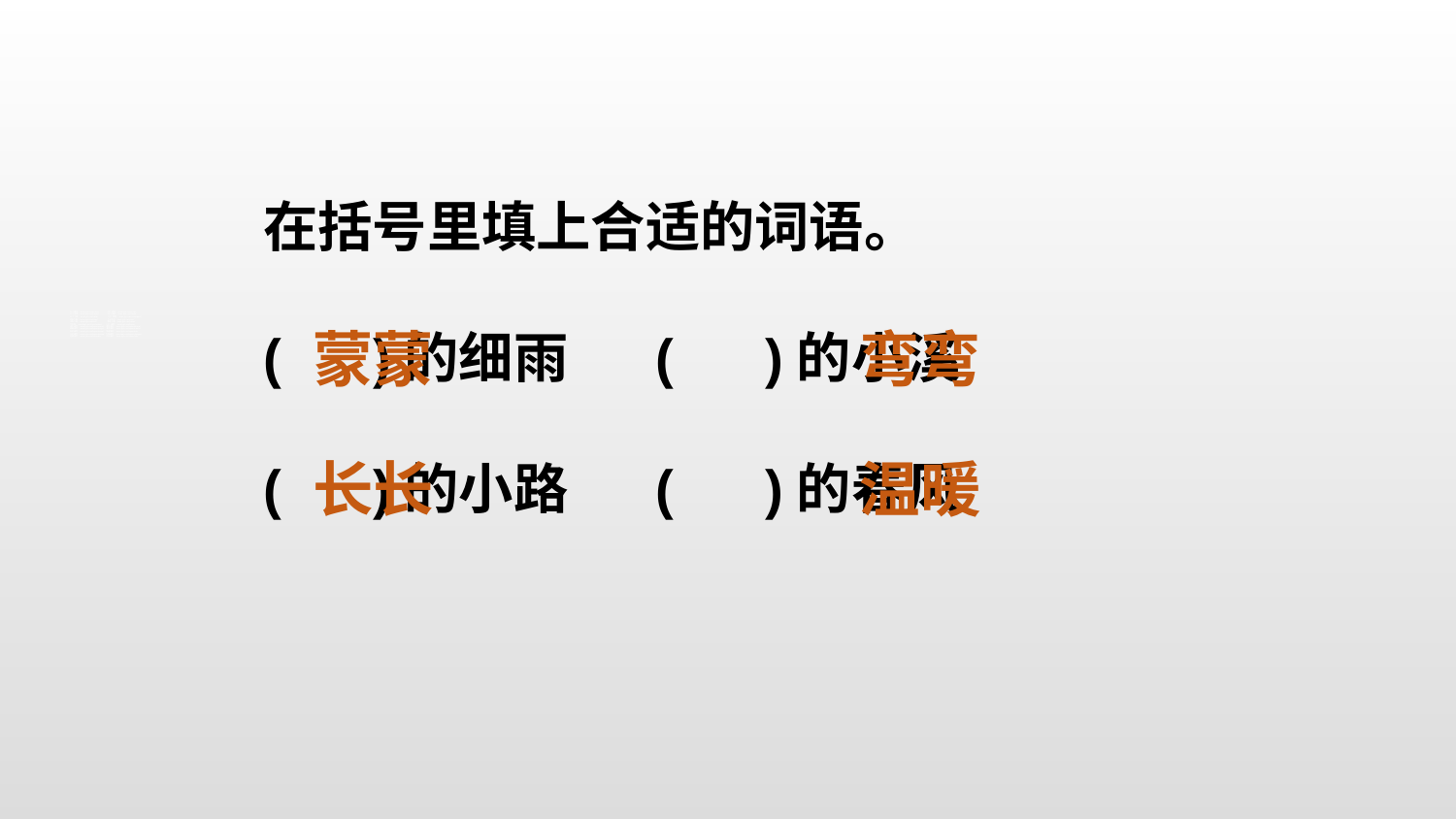

在括号里填上合适的词语。

(      )的细雨      (      )的小溪

(      )的小路      (      )的春风
蒙蒙
弯弯
长长
温暖